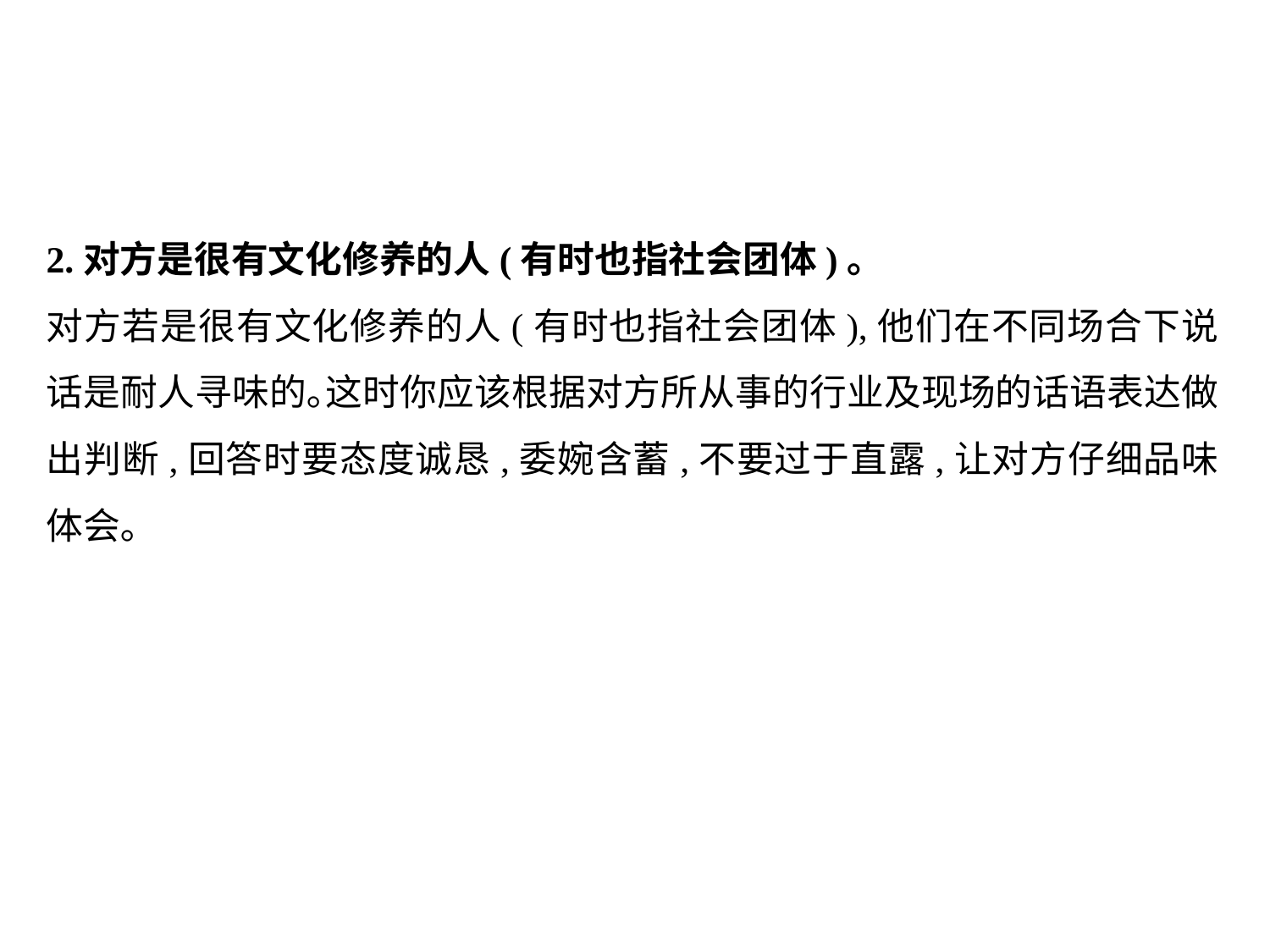

2.对方是很有文化修养的人(有时也指社会团体)｡
对方若是很有文化修养的人(有时也指社会团体),他们在不同场合下说话是耐人寻味的｡这时你应该根据对方所从事的行业及现场的话语表达做出判断,回答时要态度诚恳,委婉含蓄,不要过于直露,让对方仔细品味体会｡